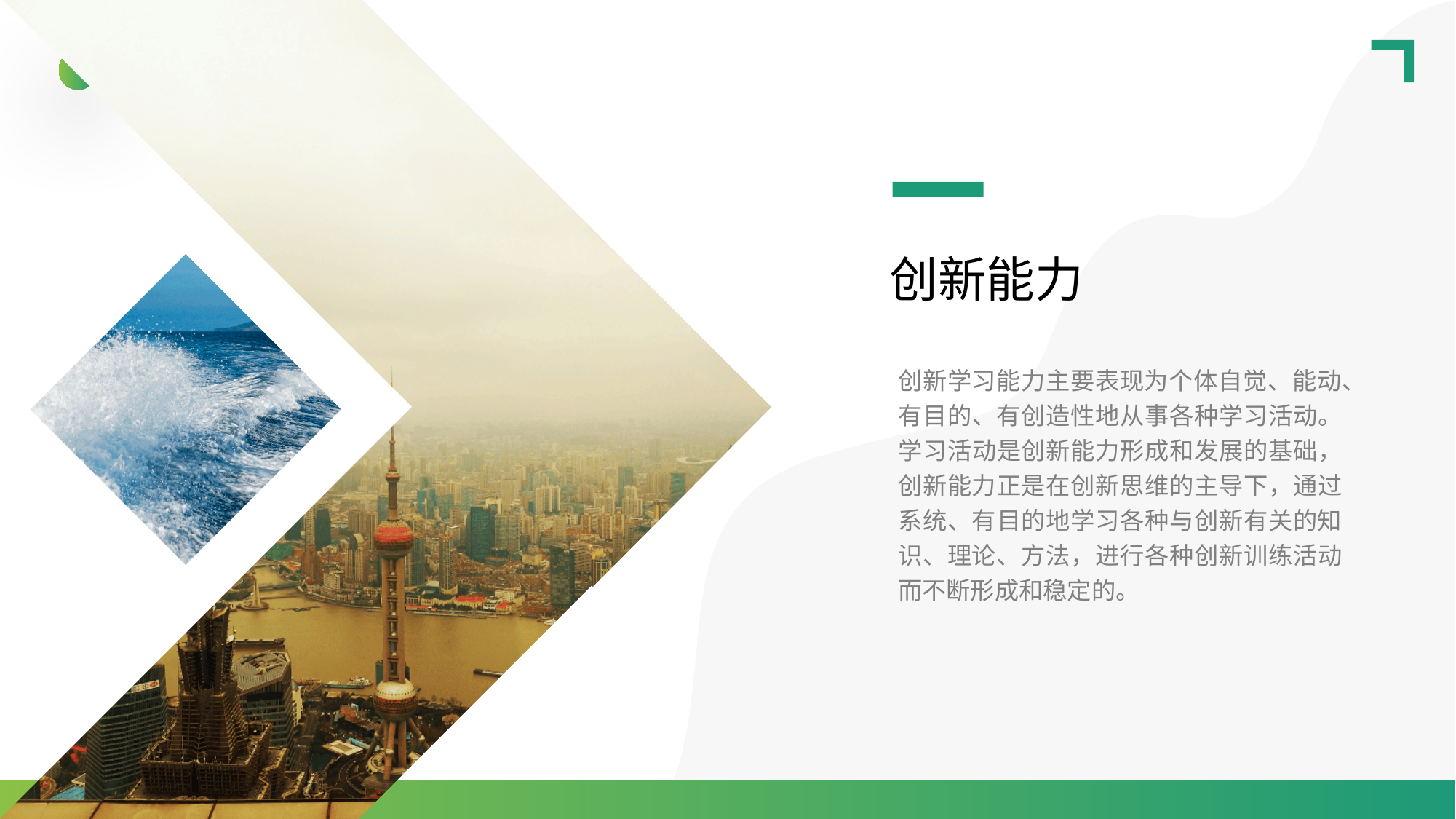

创新能力

创新学习能力主要表现为个体自觉、能动、有目的、有创造性地从事各种学习活动。学习活动是创新能力形成和发展的基础，创新能力正是在创新思维的主导下，通过系统、有目的地学习各种与创新有关的知识、理论、方法，进行各种创新训练活动而不断形成和稳定的。